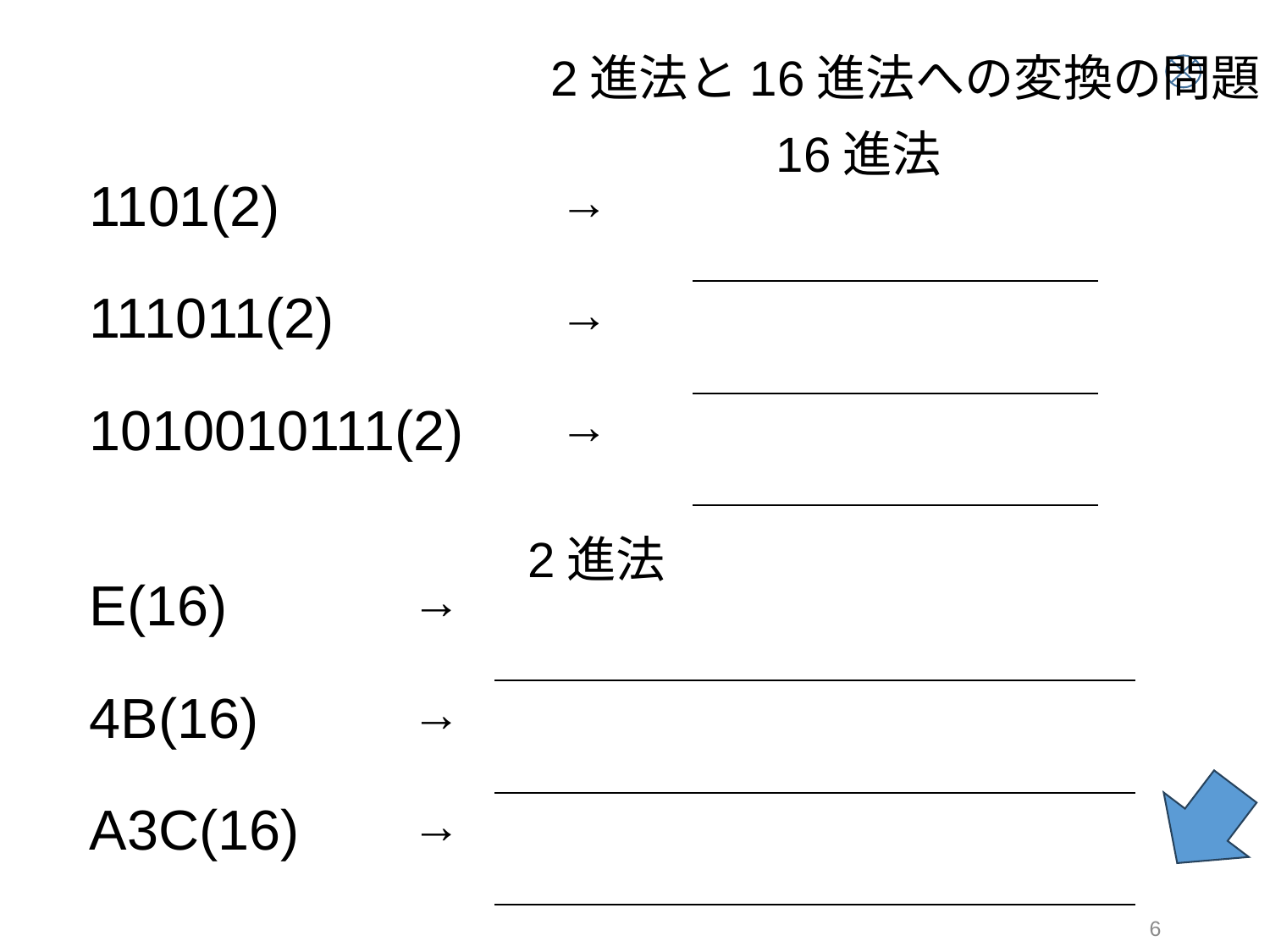

2進法と16進法への変換の問題

16進法
| 1101(2) | → |  |
| --- | --- | --- |
| 111011(2) | → |  |
| 1010010111(2) | → |  |
2進法
| E(16) | → |  |
| --- | --- | --- |
| 4B(16) | → |  |
| A3C(16) | → |  |

6